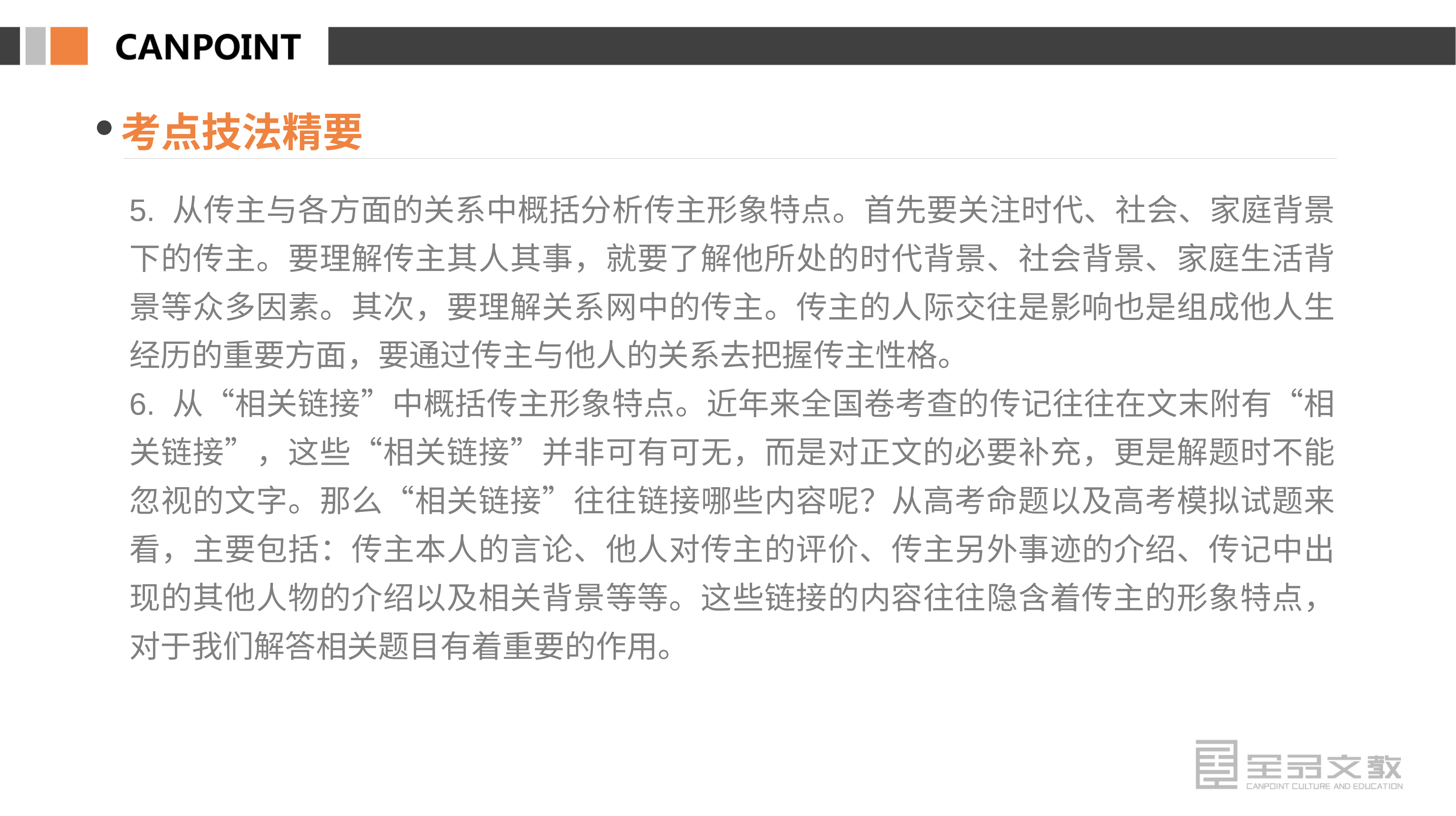

考点技法精要

5. 从传主与各方面的关系中概括分析传主形象特点。首先要关注时代、社会、家庭背景下的传主。要理解传主其人其事，就要了解他所处的时代背景、社会背景、家庭生活背景等众多因素。其次，要理解关系网中的传主。传主的人际交往是影响也是组成他人生经历的重要方面，要通过传主与他人的关系去把握传主性格。
6. 从“相关链接”中概括传主形象特点。近年来全国卷考查的传记往往在文末附有“相关链接”，这些“相关链接”并非可有可无，而是对正文的必要补充，更是解题时不能忽视的文字。那么“相关链接”往往链接哪些内容呢？从高考命题以及高考模拟试题来看，主要包括：传主本人的言论、他人对传主的评价、传主另外事迹的介绍、传记中出现的其他人物的介绍以及相关背景等等。这些链接的内容往往隐含着传主的形象特点，对于我们解答相关题目有着重要的作用。